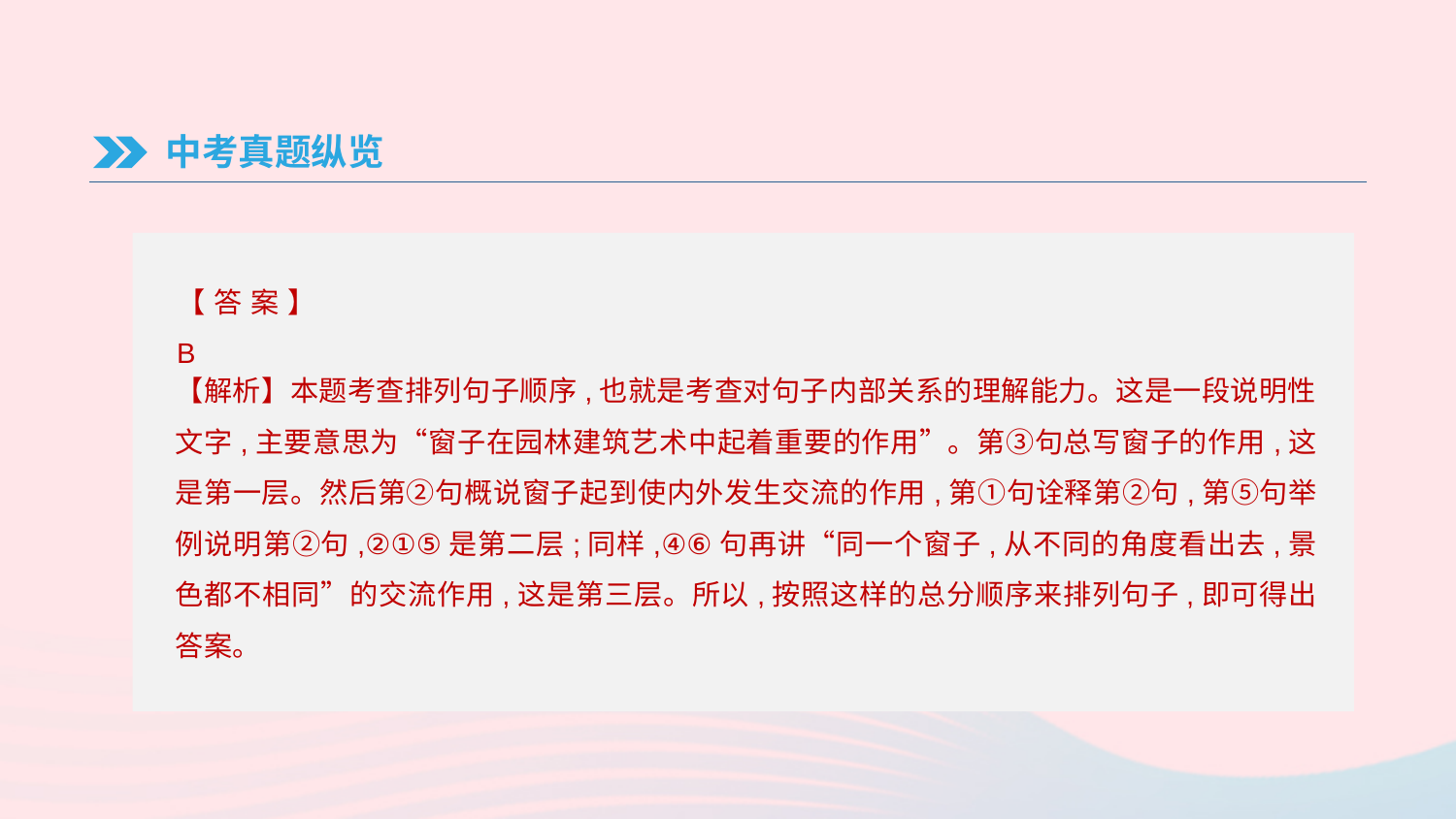

中考真题纵览

【答案】 B
【解析】本题考查排列句子顺序,也就是考查对句子内部关系的理解能力。这是一段说明性文字,主要意思为“窗子在园林建筑艺术中起着重要的作用”。第③句总写窗子的作用,这是第一层。然后第②句概说窗子起到使内外发生交流的作用,第①句诠释第②句,第⑤句举例说明第②句,②①⑤是第二层;同样,④⑥句再讲“同一个窗子,从不同的角度看出去,景色都不相同”的交流作用,这是第三层。所以,按照这样的总分顺序来排列句子,即可得出答案。